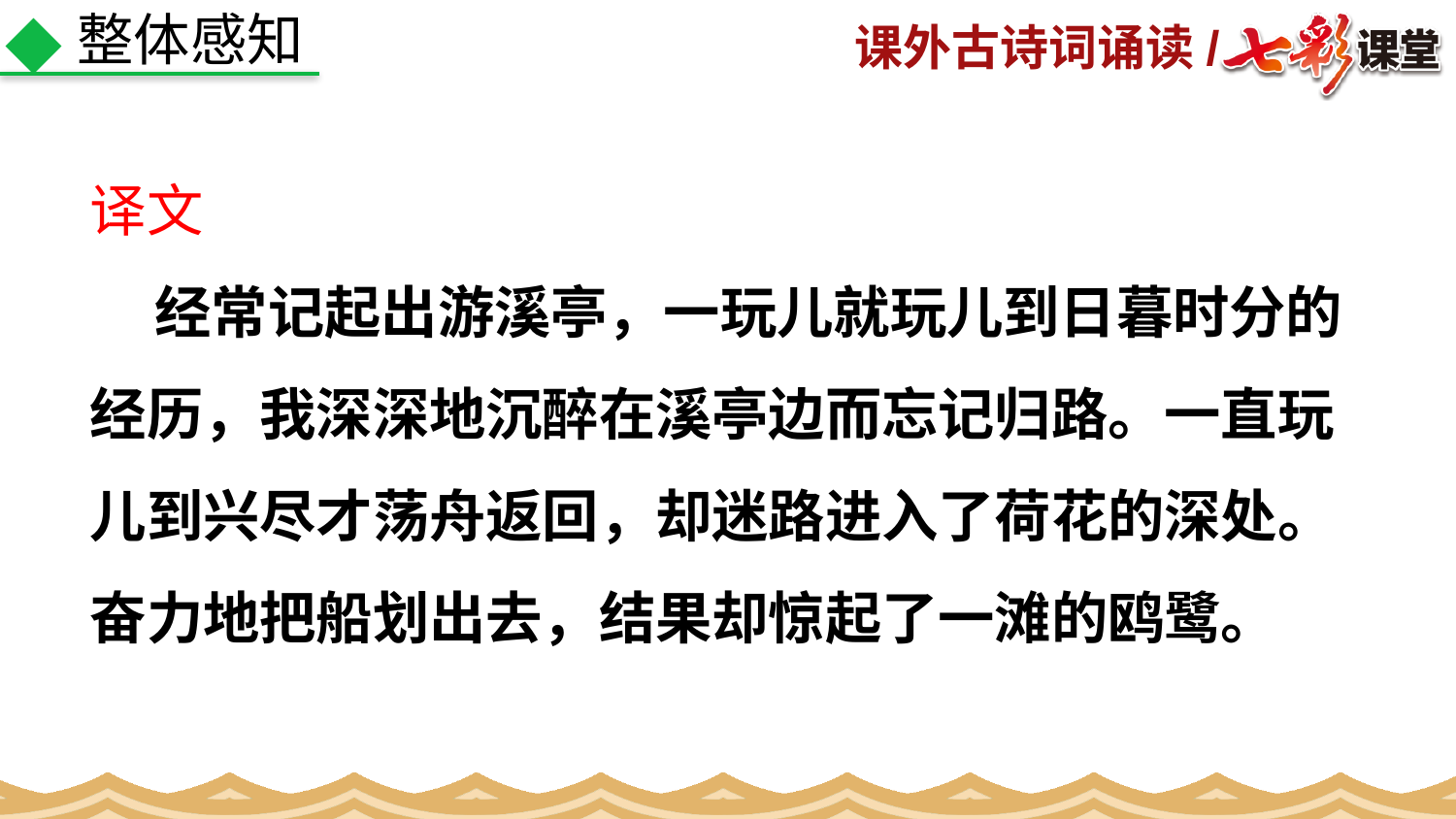

整体感知

译文
    经常记起出游溪亭，一玩儿就玩儿到日暮时分的经历，我深深地沉醉在溪亭边而忘记归路。一直玩儿到兴尽才荡舟返回，却迷路进入了荷花的深处。奋力地把船划出去，结果却惊起了一滩的鸥鹭。